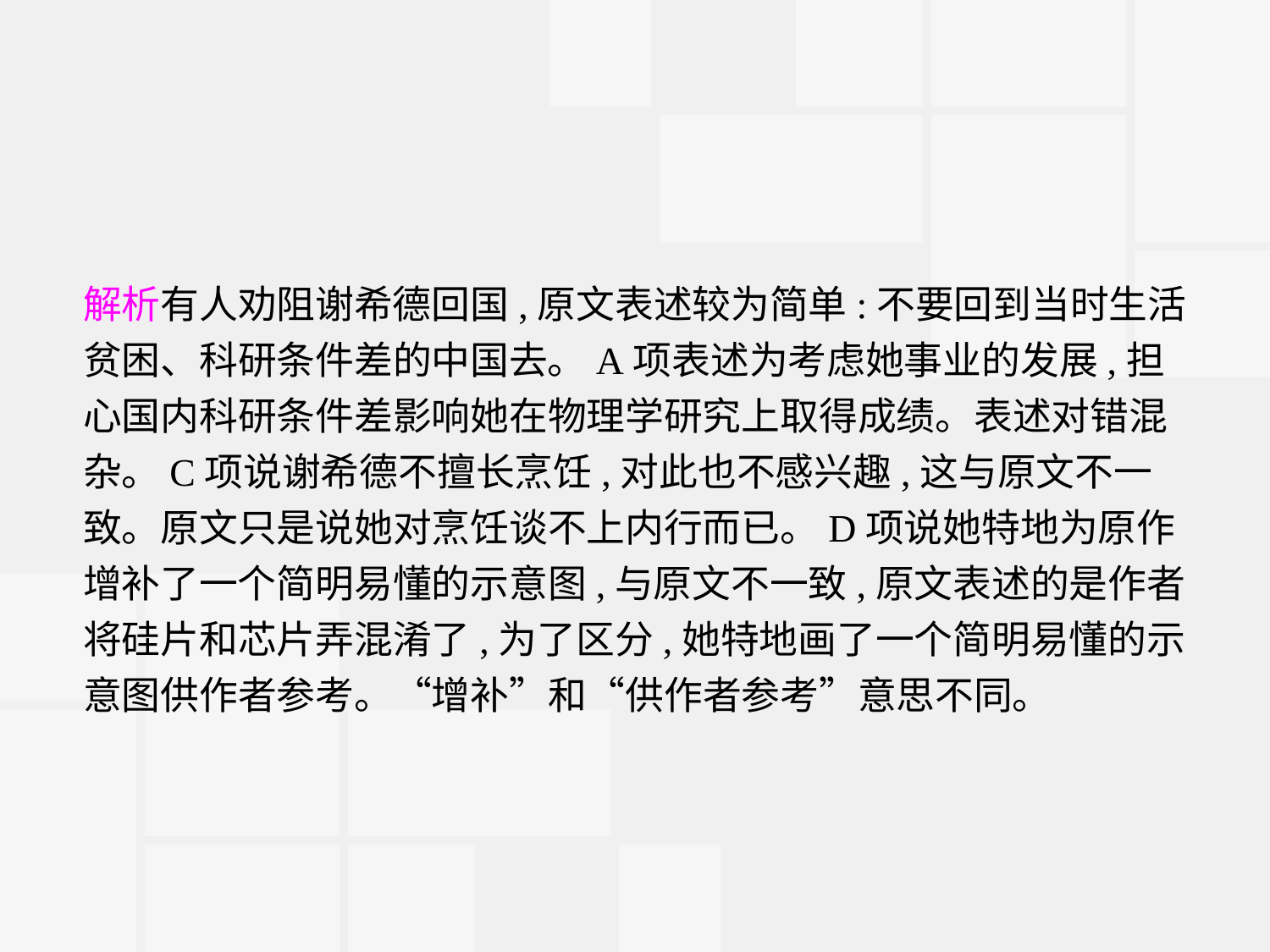

解析有人劝阻谢希德回国,原文表述较为简单:不要回到当时生活贫困、科研条件差的中国去。A项表述为考虑她事业的发展,担心国内科研条件差影响她在物理学研究上取得成绩。表述对错混杂。C项说谢希德不擅长烹饪,对此也不感兴趣,这与原文不一致。原文只是说她对烹饪谈不上内行而已。D项说她特地为原作增补了一个简明易懂的示意图,与原文不一致,原文表述的是作者将硅片和芯片弄混淆了,为了区分,她特地画了一个简明易懂的示意图供作者参考。“增补”和“供作者参考”意思不同。